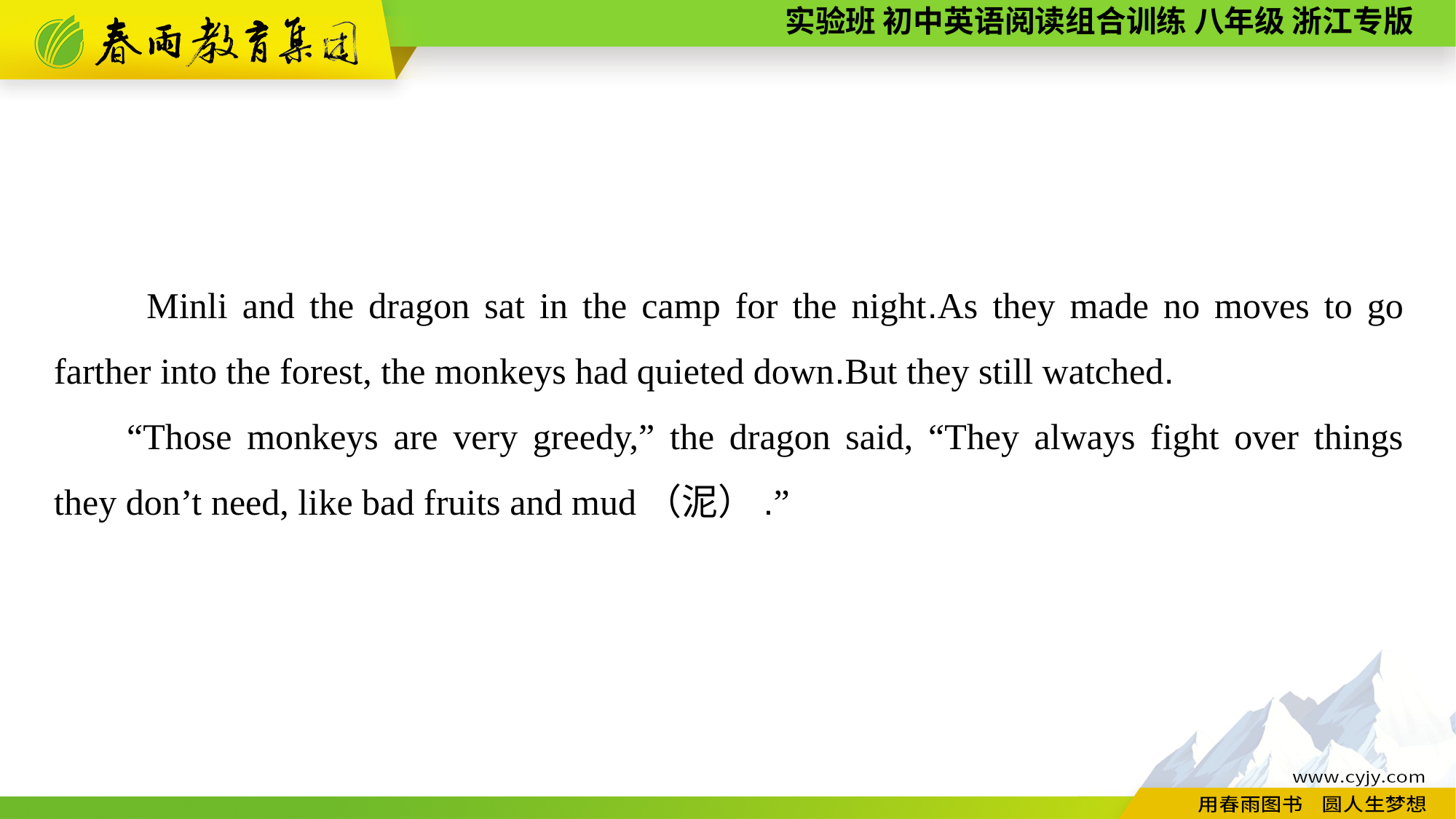

Minli and the dragon sat in the camp for the night.As they made no moves to go farther into the forest, the monkeys had quieted down.But they still watched.
“Those monkeys are very greedy,” the dragon said, “They always fight over things they don’t need, like bad fruits and mud（泥）.”